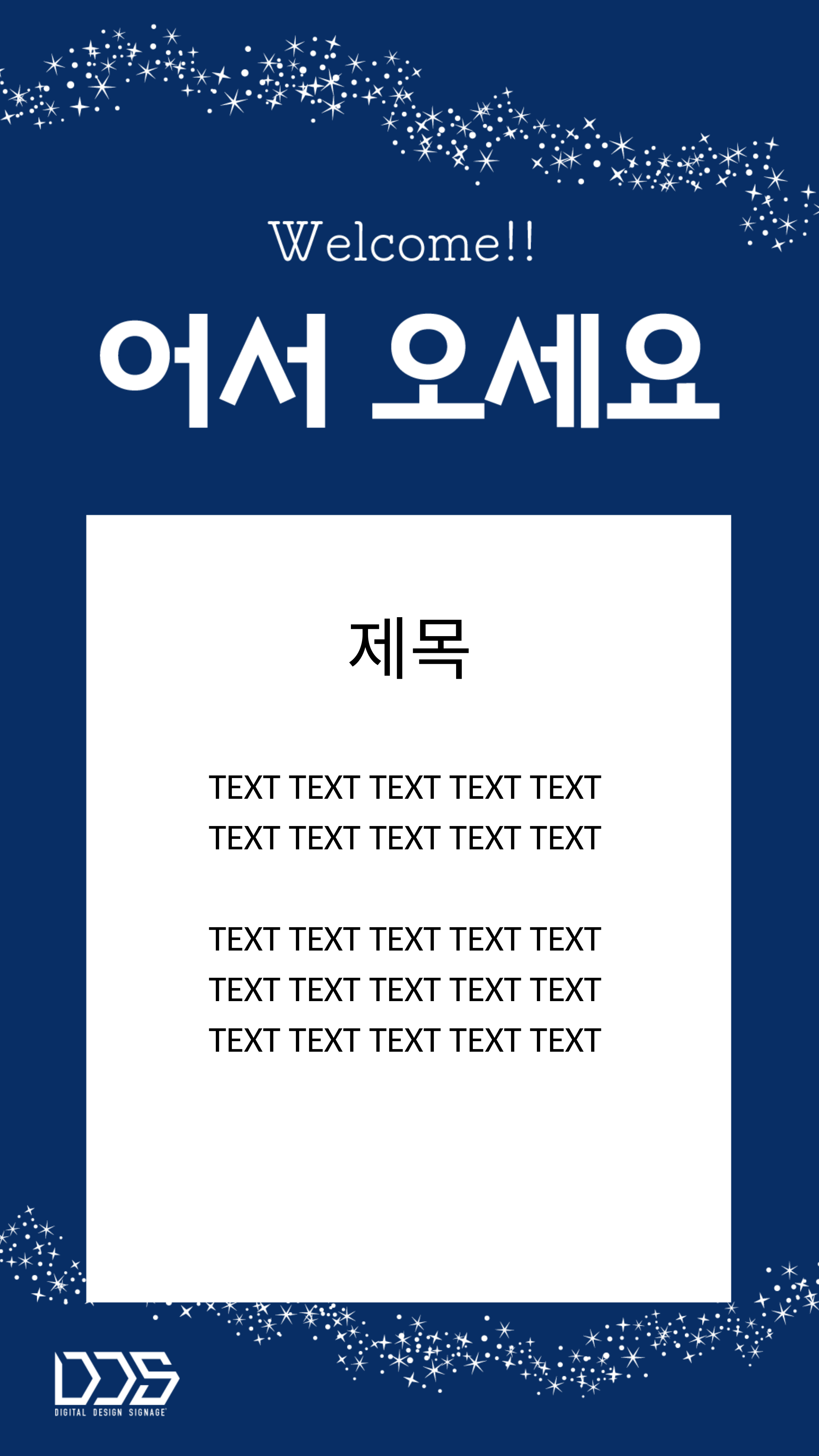

# 제목
TEXT TEXT TEXT TEXT TEXT
TEXT TEXT TEXT TEXT TEXT

TEXT TEXT TEXT TEXT TEXT
TEXT TEXT TEXT TEXT TEXT
TEXT TEXT TEXT TEXT TEXT